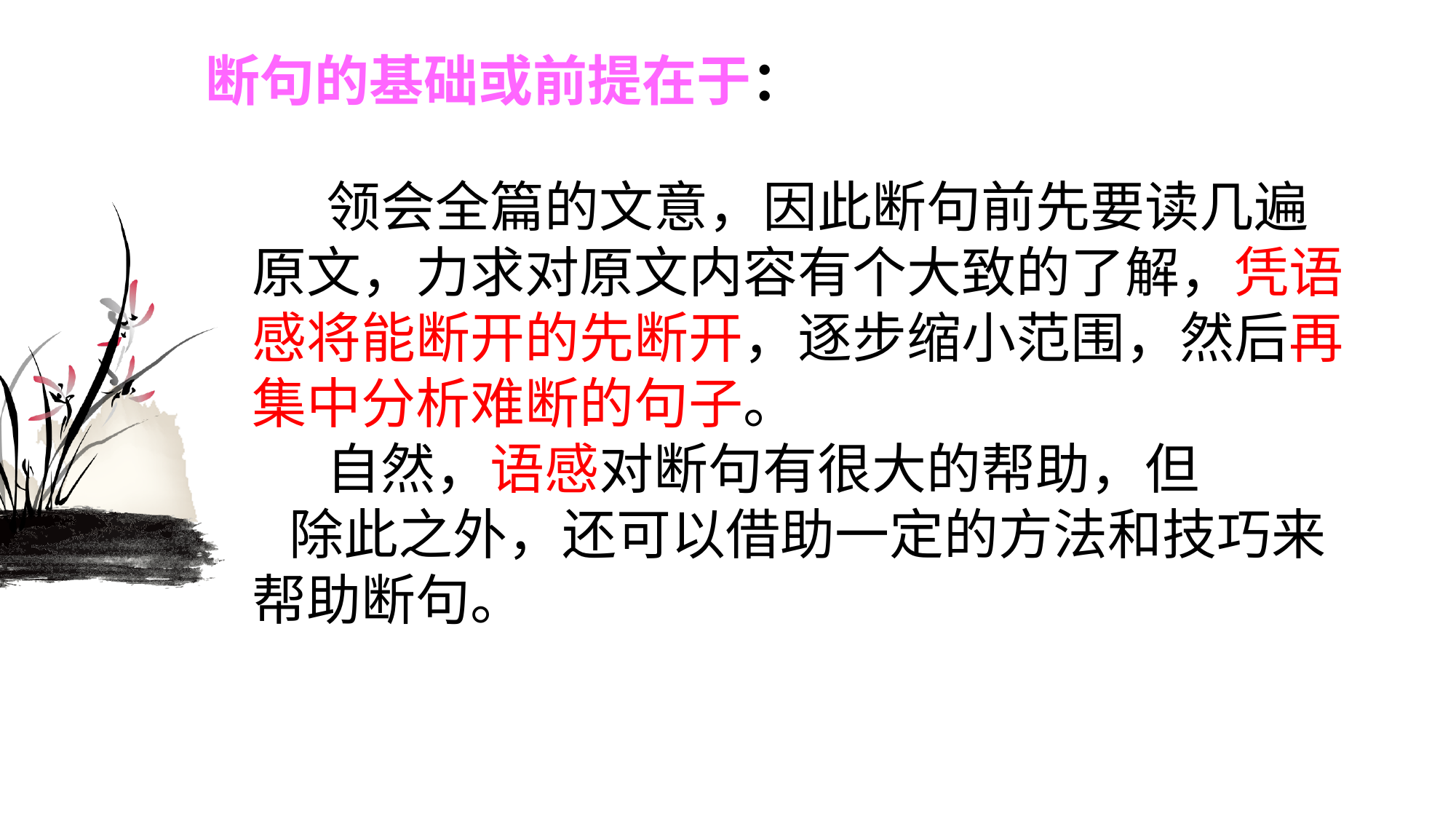

断句的基础或前提在于：
#
     领会全篇的文意，因此断句前先要读几遍原文，力求对原文内容有个大致的了解，凭语感将能断开的先断开，逐步缩小范围，然后再集中分析难断的句子。
     自然，语感对断句有很大的帮助，但
  除此之外，还可以借助一定的方法和技巧来帮助断句。